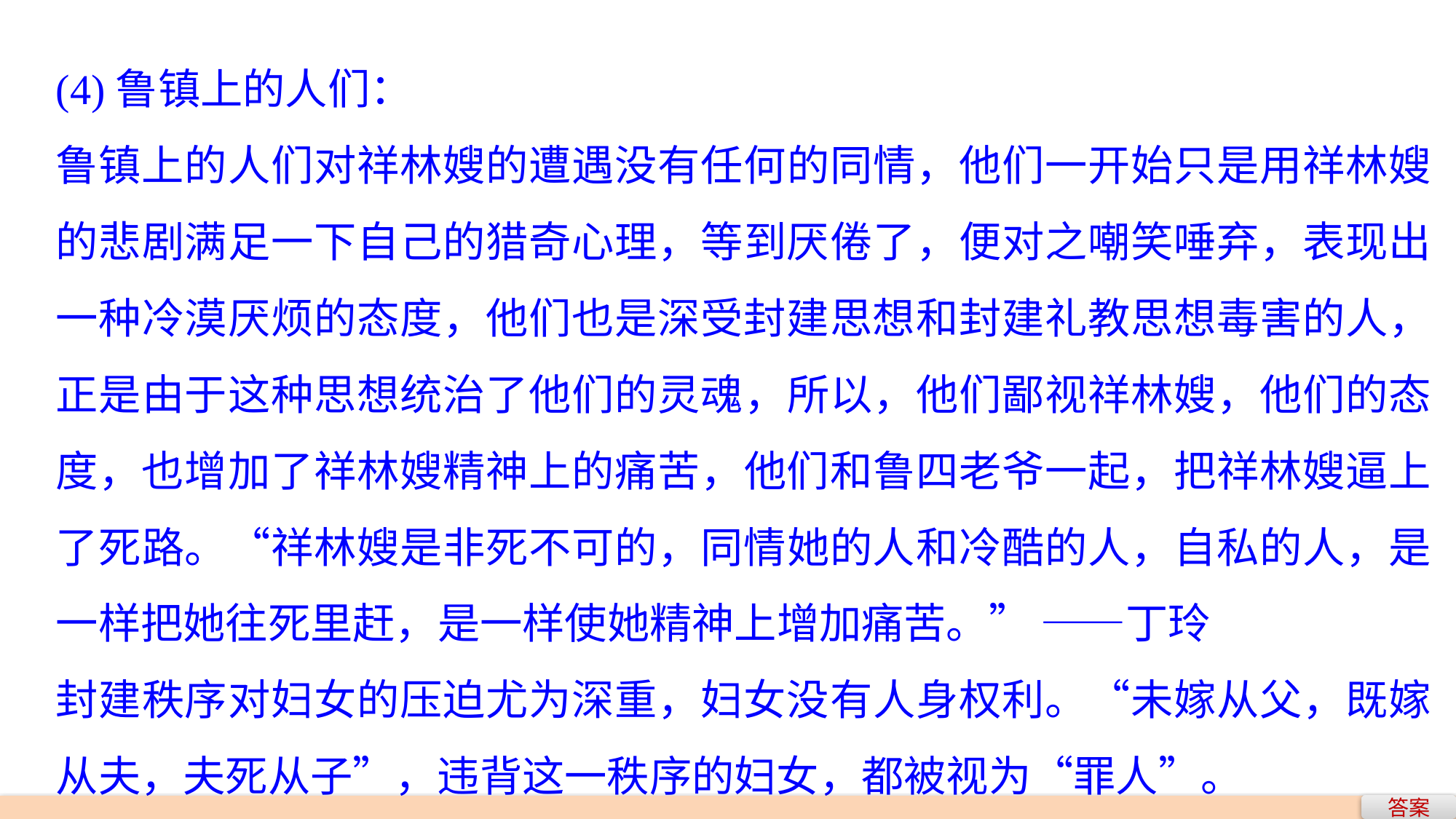

(4)鲁镇上的人们：
鲁镇上的人们对祥林嫂的遭遇没有任何的同情，他们一开始只是用祥林嫂的悲剧满足一下自己的猎奇心理，等到厌倦了，便对之嘲笑唾弃，表现出一种冷漠厌烦的态度，他们也是深受封建思想和封建礼教思想毒害的人，正是由于这种思想统治了他们的灵魂，所以，他们鄙视祥林嫂，他们的态度，也增加了祥林嫂精神上的痛苦，他们和鲁四老爷一起，把祥林嫂逼上了死路。“祥林嫂是非死不可的，同情她的人和冷酷的人，自私的人，是一样把她往死里赶，是一样使她精神上增加痛苦。” ——丁玲
封建秩序对妇女的压迫尤为深重，妇女没有人身权利。“未嫁从父，既嫁从夫，夫死从子”，违背这一秩序的妇女，都被视为“罪人”。
答案